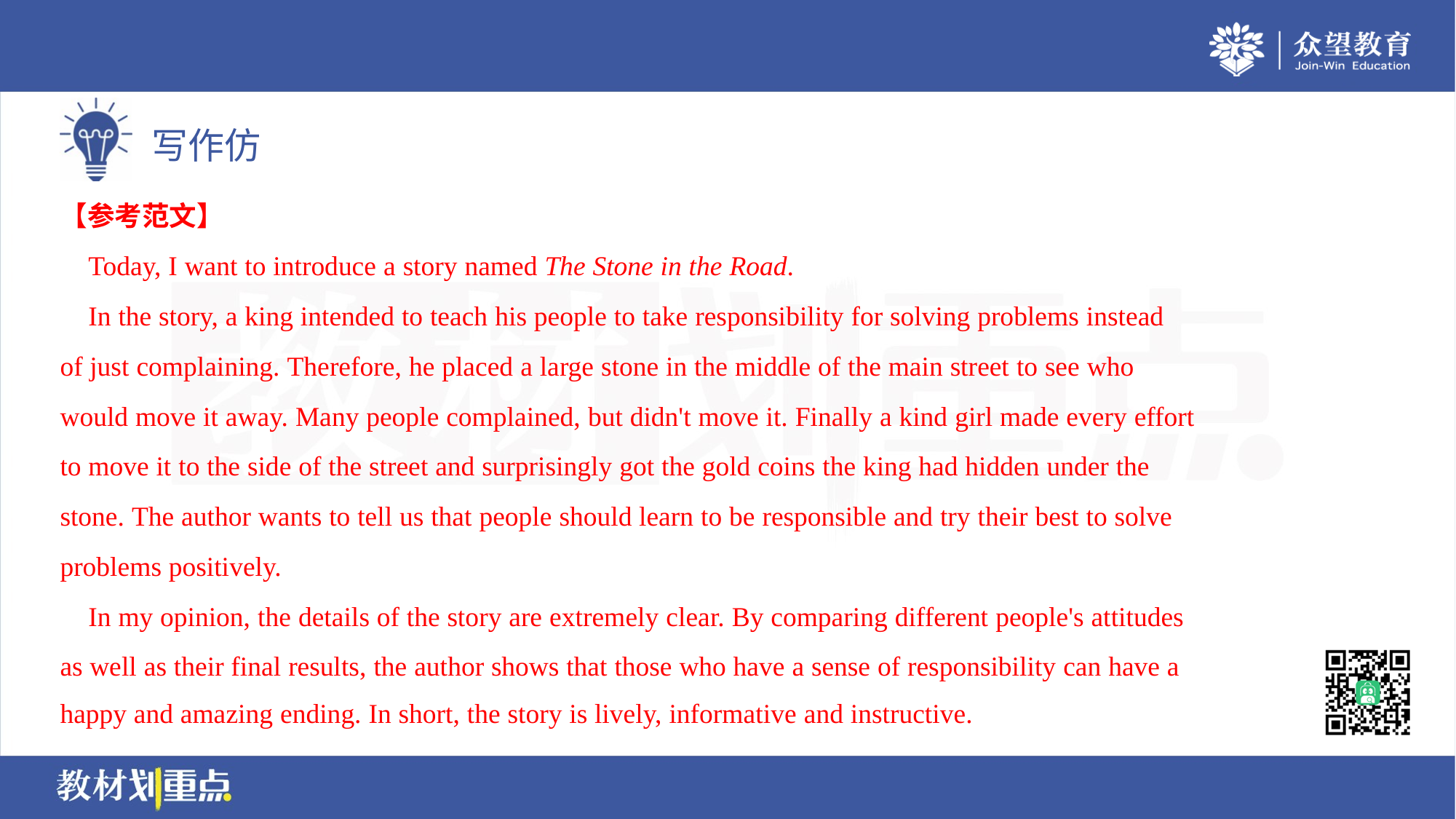

【参考范文】
    Today, I want to introduce a story named The Stone in the Road.
    In the story, a king intended to teach his people to take responsibility for solving problems instead
of just complaining. Therefore, he placed a large stone in the middle of the main street to see who
would move it away. Many people complained, but didn't move it. Finally a kind girl made every effort
to move it to the side of the street and surprisingly got the gold coins the king had hidden under the
stone. The author wants to tell us that people should learn to be responsible and try their best to solve
problems positively.
    In my opinion, the details of the story are extremely clear. By comparing different people's attitudes
as well as their final results, the author shows that those who have a sense of responsibility can have a
happy and amazing ending. In short, the story is lively, informative and instructive.